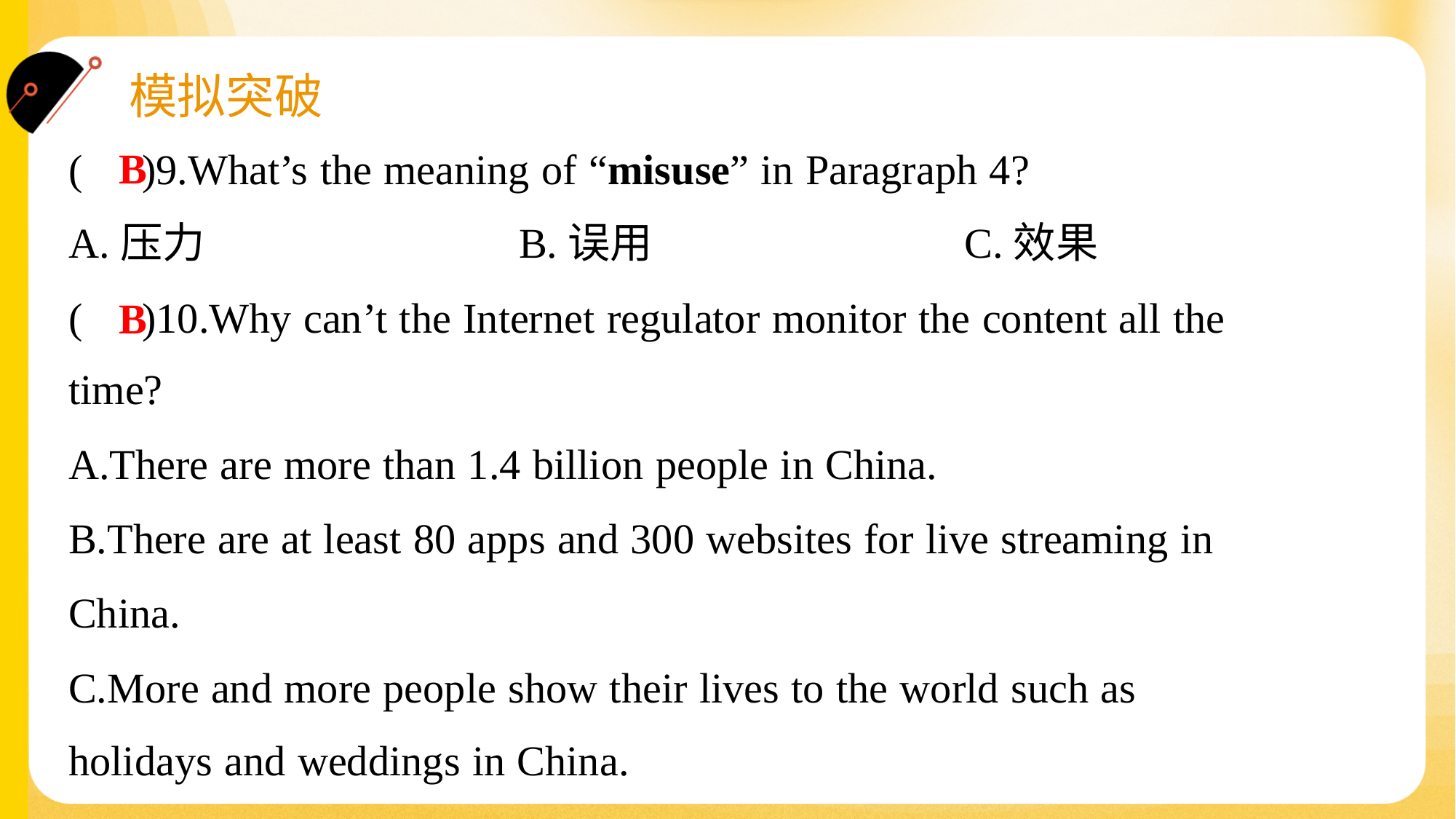

B
(     )9.What’s the meaning of “misuse” in Paragraph 4?
A.压力	B.误用	C.效果
(     )10.Why can’t the Internet regulator monitor the content all the
time?
B
A.There are more than 1.4 billion people in China.
B.There are at least 80 apps and 300 websites for live streaming in
China.
C.More and more people show their lives to the world such as
holidays and weddings in China.